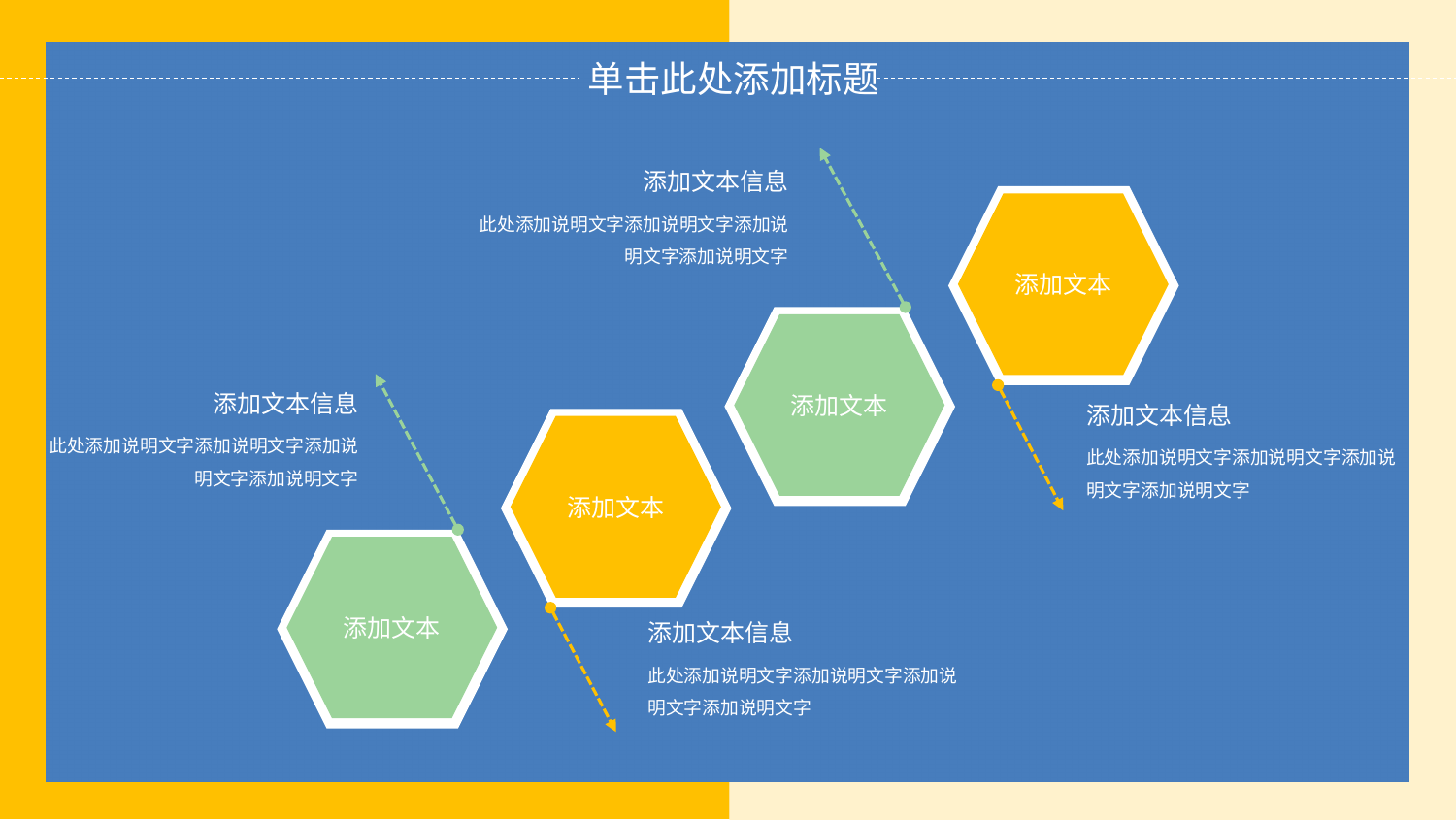

添加文本信息
此处添加说明文字添加说明文字添加说明文字添加说明文字

添加文本

添加文本
添加文本信息
此处添加说明文字添加说明文字添加说明文字添加说明文字

添加文本信息
此处添加说明文字添加说明文字添加说明文字添加说明文字

添加文本

添加文本
添加文本信息
此处添加说明文字添加说明文字添加说明文字添加说明文字